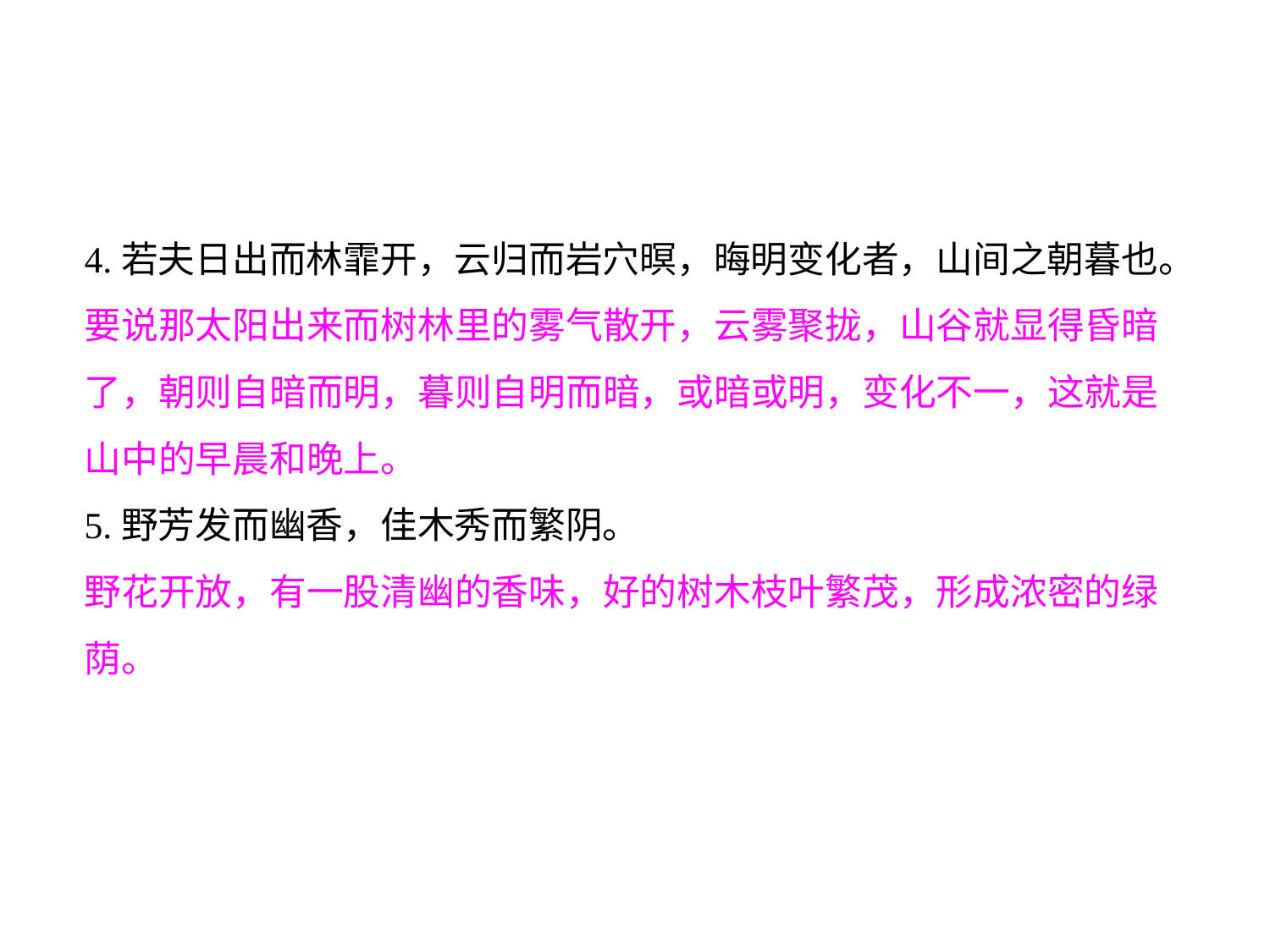

4.若夫日出而林霏开，云归而岩穴暝，晦明变化者，山间之朝暮也。
要说那太阳出来而树林里的雾气散开，云雾聚拢，山谷就显得昏暗了，朝则自暗而明，暮则自明而暗，或暗或明，变化不一，这就是山中的早晨和晚上。
5.野芳发而幽香，佳木秀而繁阴。
野花开放，有一股清幽的香味，好的树木枝叶繁茂，形成浓密的绿荫。